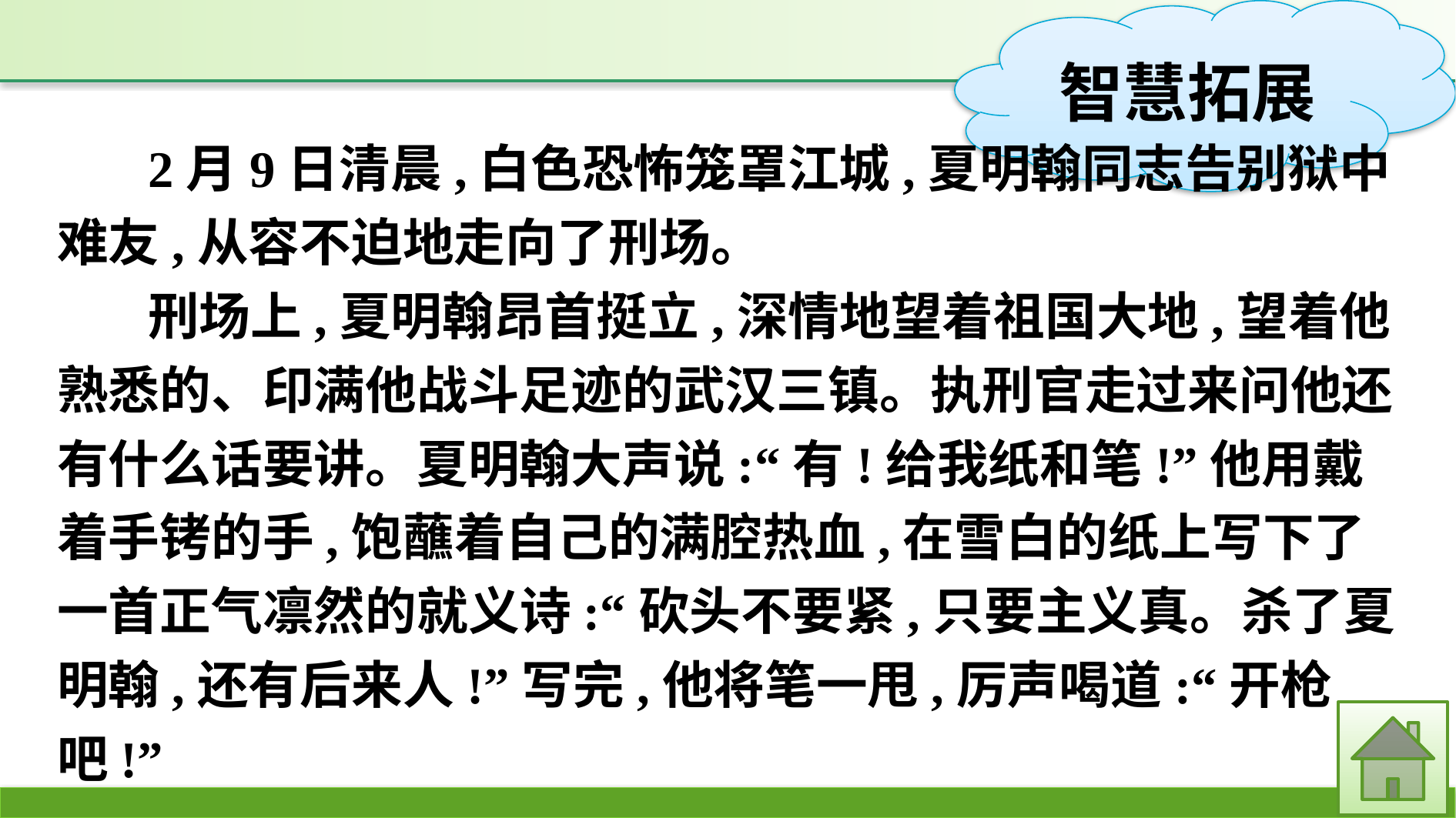

2月9日清晨,白色恐怖笼罩江城,夏明翰同志告别狱中难友,从容不迫地走向了刑场。
刑场上,夏明翰昂首挺立,深情地望着祖国大地,望着他熟悉的、印满他战斗足迹的武汉三镇。执刑官走过来问他还有什么话要讲。夏明翰大声说:“有!给我纸和笔!”他用戴着手铐的手,饱蘸着自己的满腔热血,在雪白的纸上写下了一首正气凛然的就义诗:“砍头不要紧,只要主义真。杀了夏明翰,还有后来人!”写完,他将笔一甩,厉声喝道:“开枪吧!”